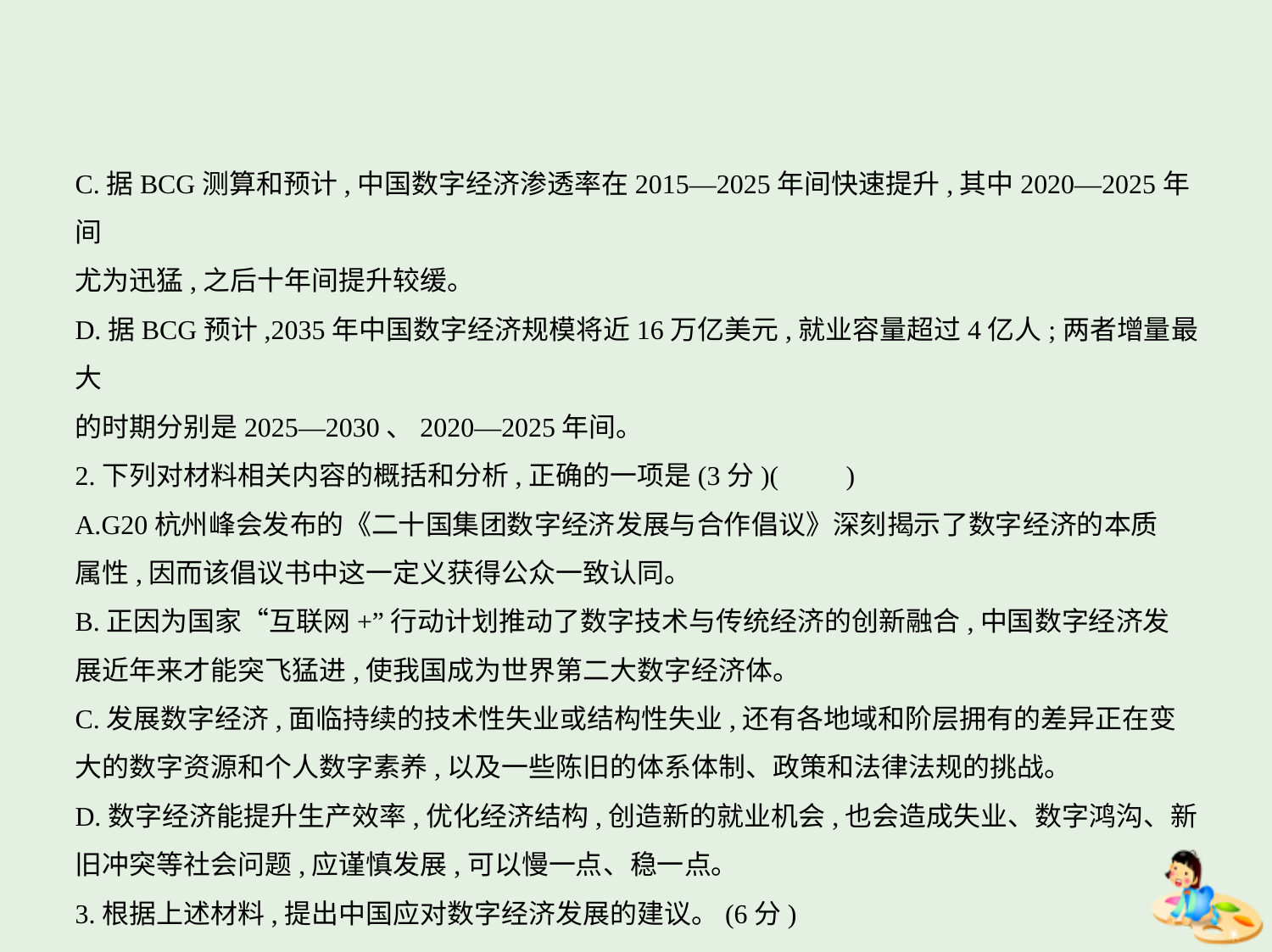

C.据BCG测算和预计,中国数字经济渗透率在2015—2025年间快速提升,其中2020—2025年间
尤为迅猛,之后十年间提升较缓。
D.据BCG预计,2035年中国数字经济规模将近16万亿美元,就业容量超过4亿人;两者增量最大
的时期分别是2025—2030、2020—2025年间。
2.下列对材料相关内容的概括和分析,正确的一项是(3分)(　　)
A.G20杭州峰会发布的《二十国集团数字经济发展与合作倡议》深刻揭示了数字经济的本质
属性,因而该倡议书中这一定义获得公众一致认同。
B.正因为国家“互联网+”行动计划推动了数字技术与传统经济的创新融合,中国数字经济发
展近年来才能突飞猛进,使我国成为世界第二大数字经济体。
C.发展数字经济,面临持续的技术性失业或结构性失业,还有各地域和阶层拥有的差异正在变
大的数字资源和个人数字素养,以及一些陈旧的体系体制、政策和法律法规的挑战。
D.数字经济能提升生产效率,优化经济结构,创造新的就业机会,也会造成失业、数字鸿沟、新
旧冲突等社会问题,应谨慎发展,可以慢一点、稳一点。
3.根据上述材料,提出中国应对数字经济发展的建议。(6分)